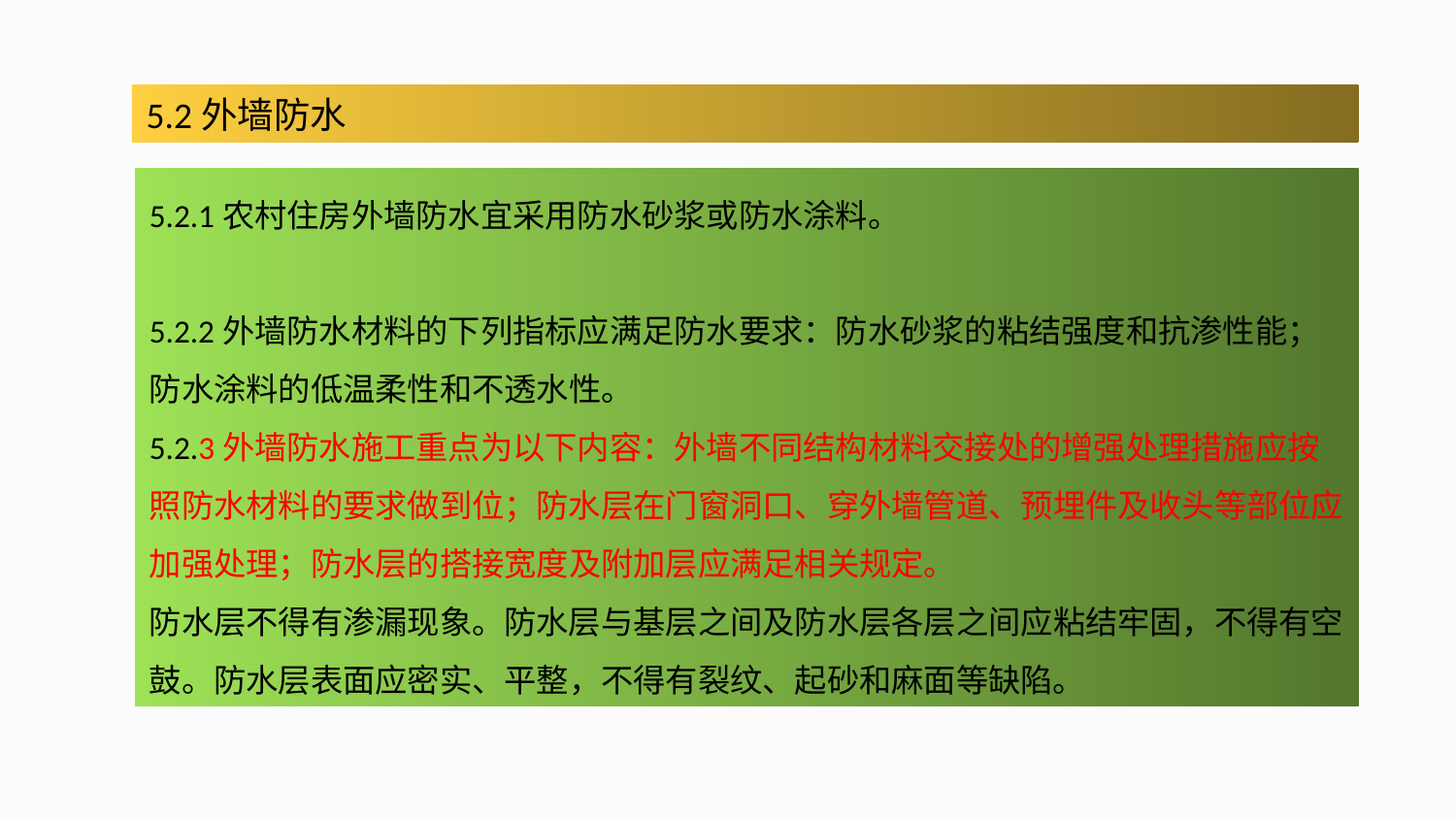

5.2外墙防水
5.2.1农村住房外墙防水宜采用防水砂浆或防水涂料。

5.2.2外墙防水材料的下列指标应满足防水要求：防水砂浆的粘结强度和抗渗性能； 防水涂料的低温柔性和不透水性。
5.2.3外墙防水施工重点为以下内容：外墙不同结构材料交接处的增强处理措施应按照防水材料的要求做到位；防水层在门窗洞口、穿外墙管道、预埋件及收头等部位应加强处理；防水层的搭接宽度及附加层应满足相关规定。
防水层不得有渗漏现象。防水层与基层之间及防水层各层之间应粘结牢固，不得有空鼓。防水层表面应密实、平整，不得有裂纹、起砂和麻面等缺陷。